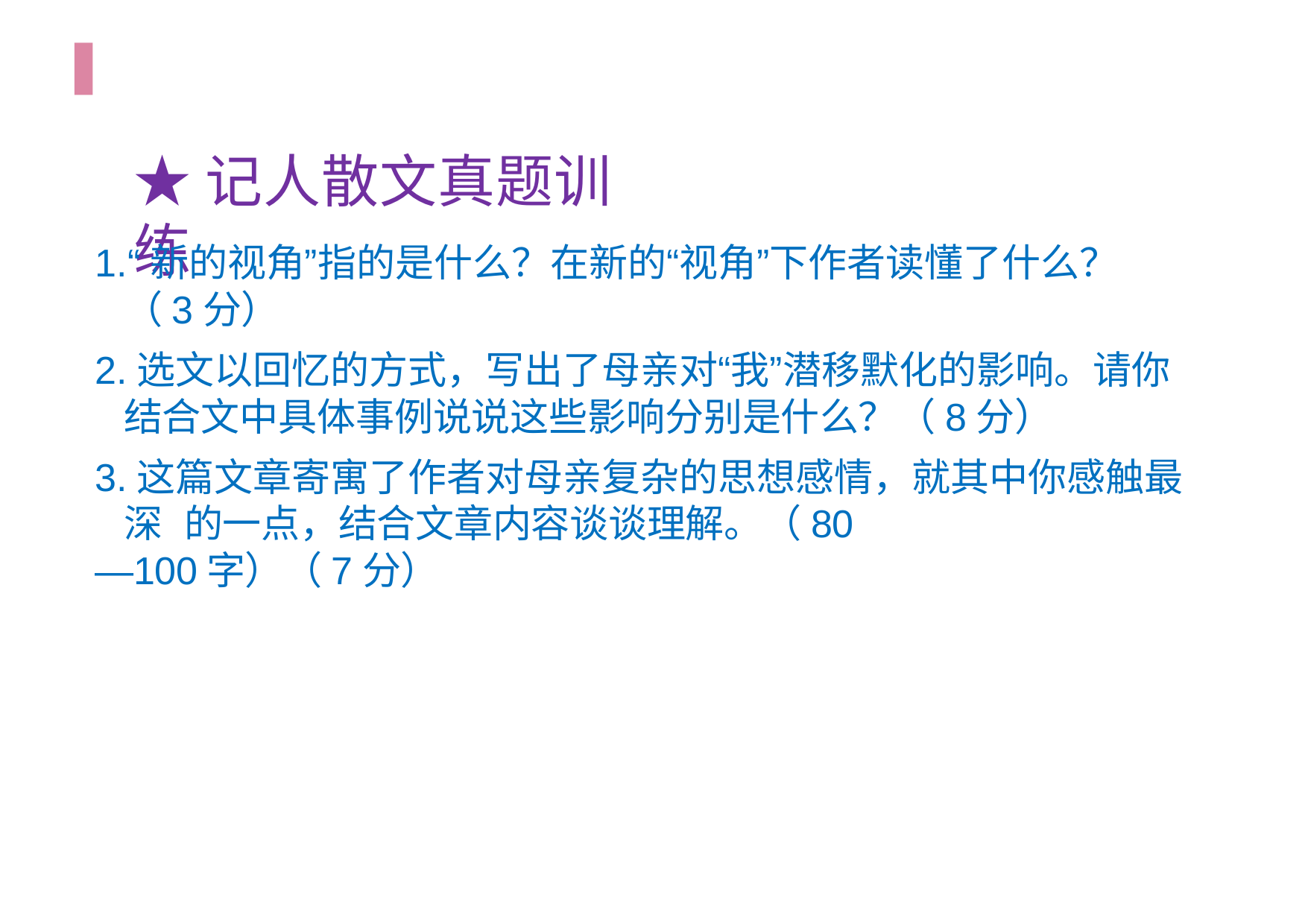

# ★记人散文真题训练
1.“新的视角”指的是什么？在新的“视角”下作者读懂了什么？
（3分）
2.选文以回忆的方式，写出了母亲对“我”潜移默化的影响。请你  结合文中具体事例说说这些影响分别是什么？（8分）
3.这篇文章寄寓了作者对母亲复杂的思想感情，就其中你感触最深  的一点，结合文章内容谈谈理解。（80
—100字）（7分）